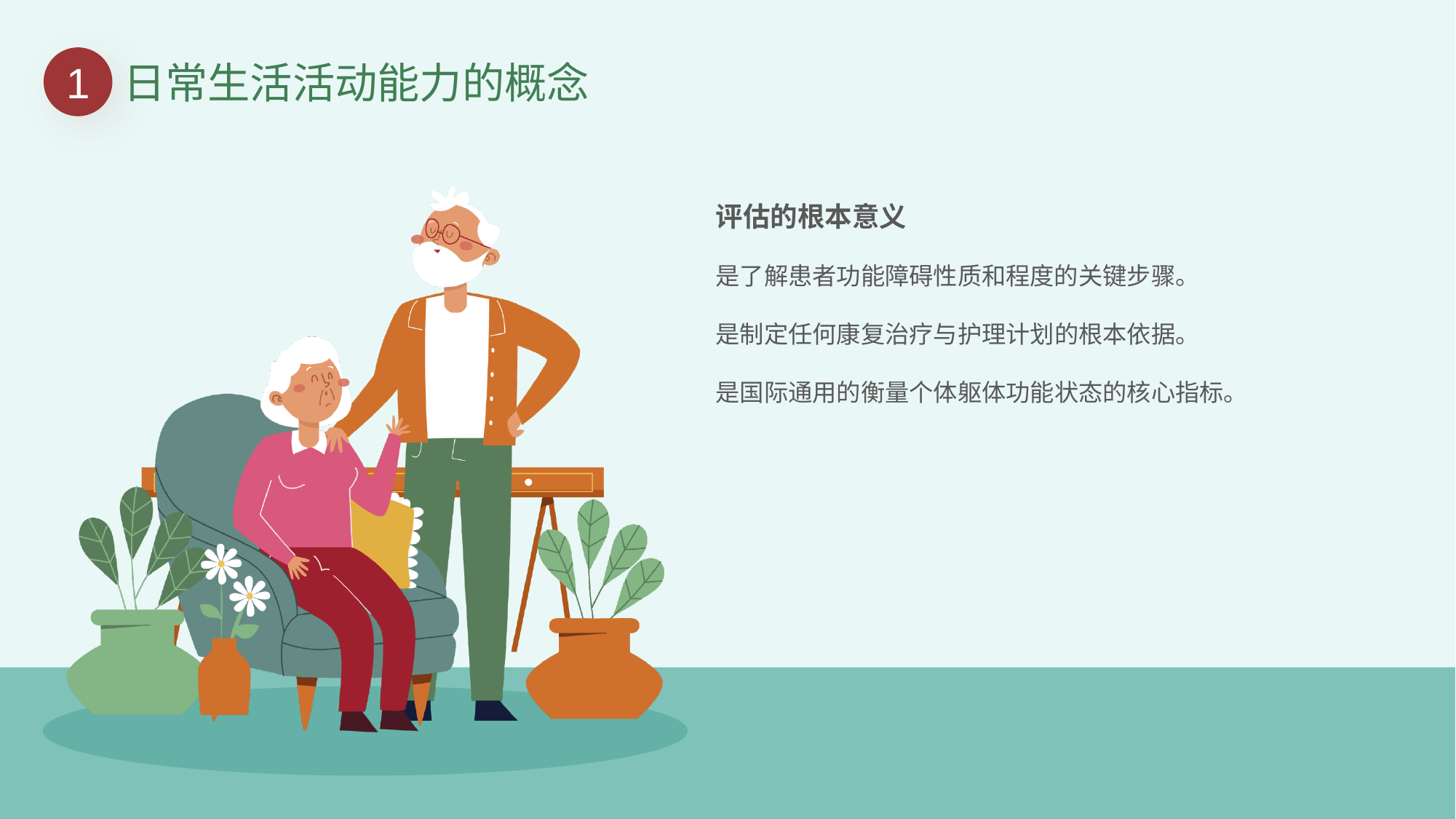

1
日常生活活动能力的概念

评估的根本意义
是了解患者功能障碍性质和程度的关键步骤。
是制定任何康复治疗与护理计划的根本依据。
是国际通用的衡量个体躯体功能状态的核心指标。